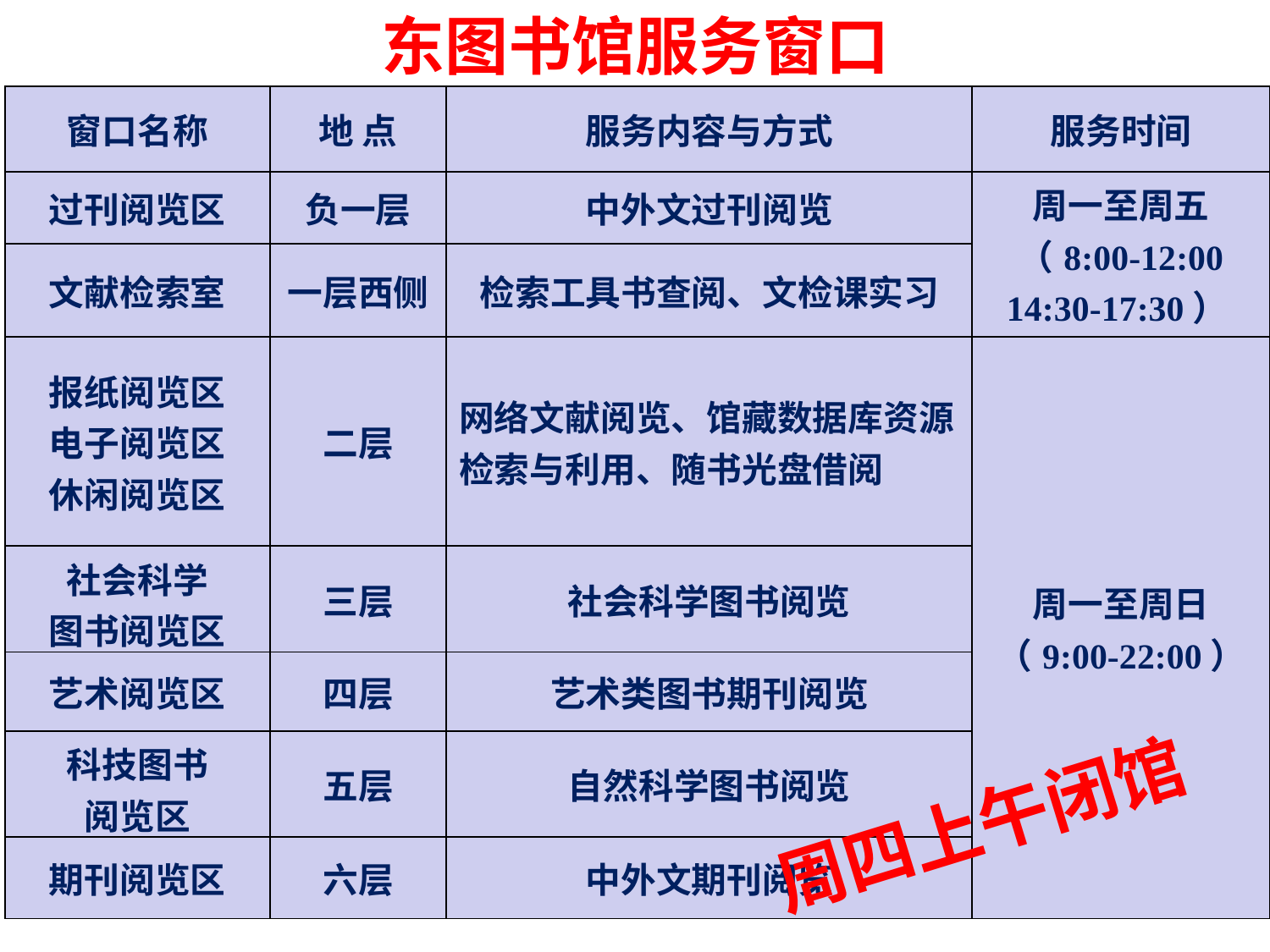

东图书馆服务窗口
| 窗口名称 | 地 点 | 服务内容与方式 | 服务时间 |
| --- | --- | --- | --- |
| 过刊阅览区 | 负一层 | 中外文过刊阅览 | 周一至周五 （8:00-12:00 14:30-17:30） |
| 文献检索室 | 一层西侧 | 检索工具书查阅、文检课实习 |  |
| 报纸阅览区 电子阅览区 休闲阅览区 | 二层 | 网络文献阅览、馆藏数据库资源检索与利用、随书光盘借阅 | 周一至周日 （9:00-22:00） |
| 社会科学 图书阅览区 | 三层 | 社会科学图书阅览 |  |
| 艺术阅览区 | 四层 | 艺术类图书期刊阅览 |  |
| 科技图书 阅览区 | 五层 | 自然科学图书阅览 |  |
| 期刊阅览区 | 六层 | 中外文期刊阅览 |  |
周四上午闭馆